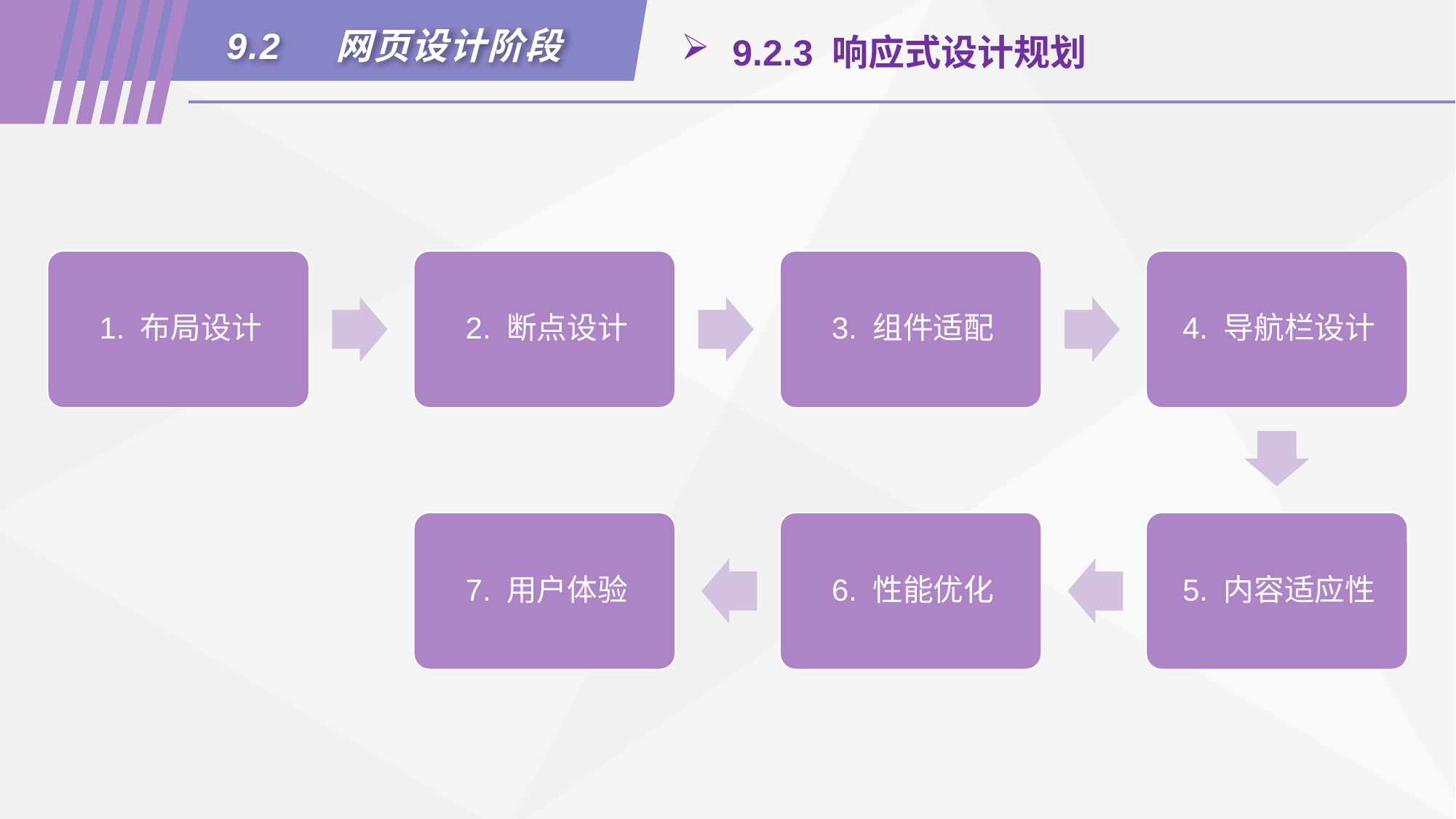

9.2	网页设计阶段
 9.2.3 响应式设计规划
1. 布局设计

2. 断点设计

3. 组件适配

4. 导航栏设计

5. 内容适应性

6. 性能优化

7. 用户体验